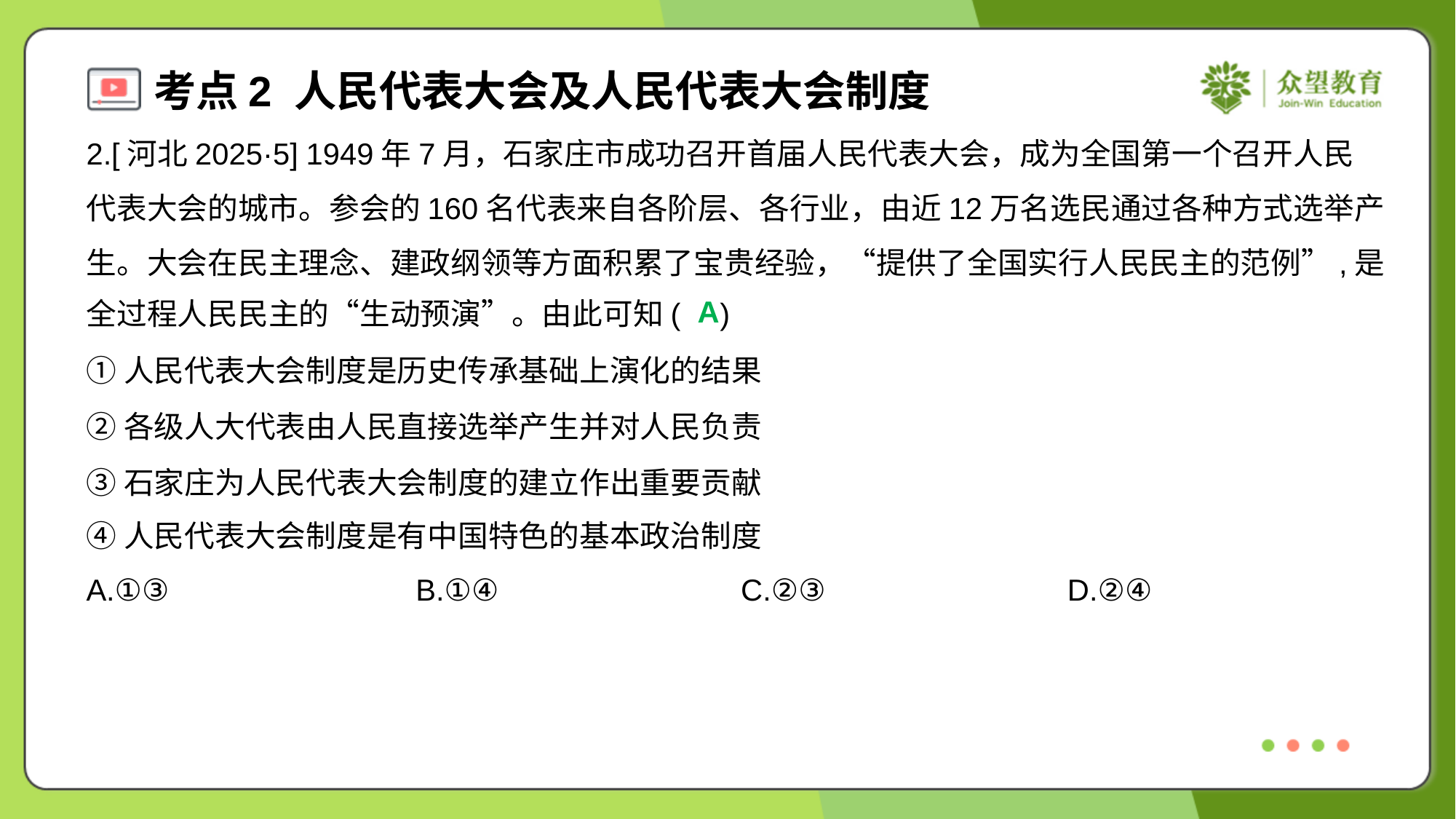

2.[河北2025·5] 1949年7月，石家庄市成功召开首届人民代表大会，成为全国第一个召开人民
代表大会的城市。参会的160名代表来自各阶层、各行业，由近12万名选民通过各种方式选举产
生。大会在民主理念、建政纲领等方面积累了宝贵经验，“提供了全国实行人民民主的范例”,是
全过程人民民主的“生动预演”。由此可知(     )
A
①人民代表大会制度是历史传承基础上演化的结果
②各级人大代表由人民直接选举产生并对人民负责
③石家庄为人民代表大会制度的建立作出重要贡献
④人民代表大会制度是有中国特色的基本政治制度
A.①③	B.①④	C.②③	D.②④